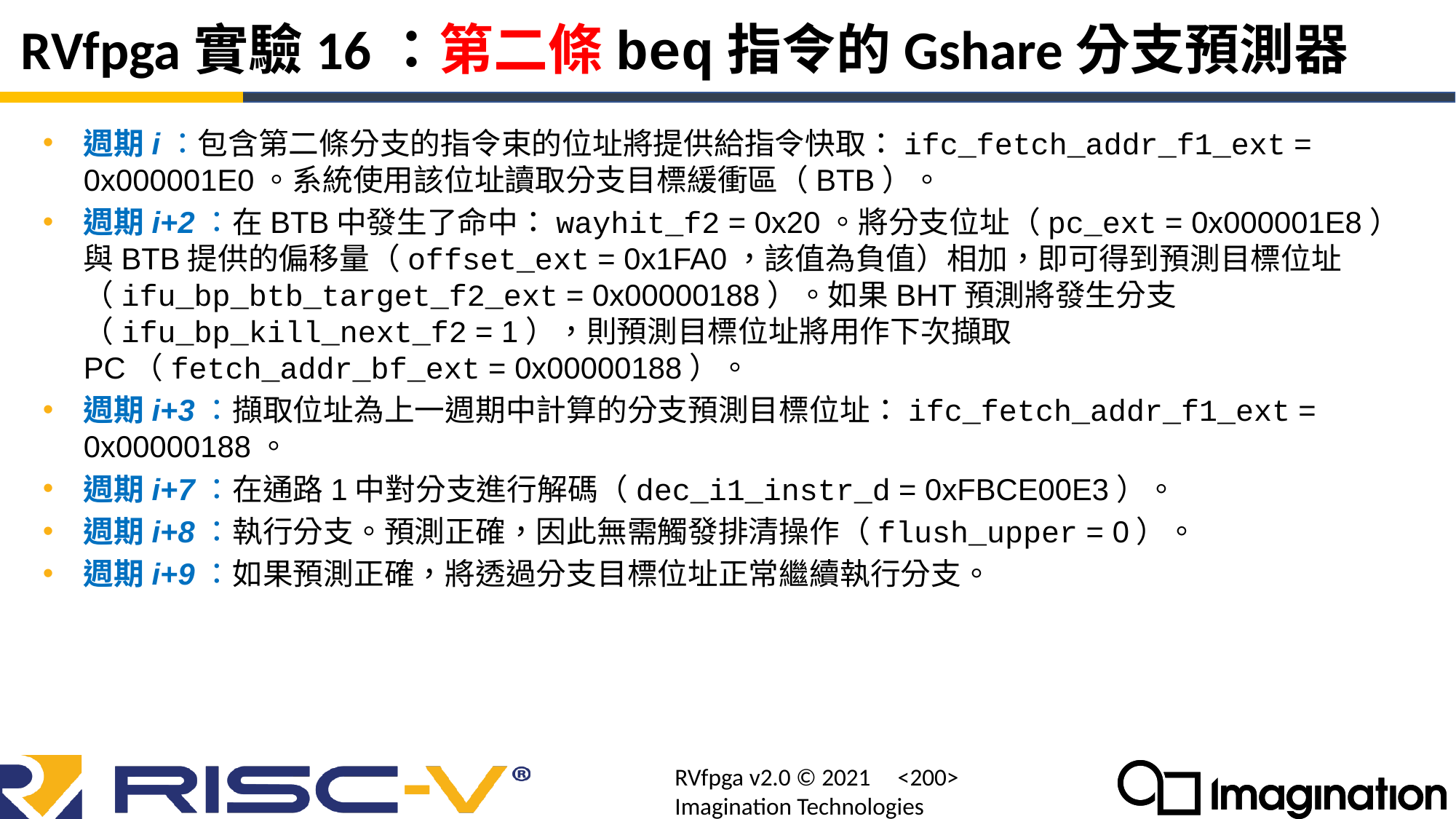

# RVfpga實驗16：第二條beq指令的Gshare分支預測器
週期i：包含第二條分支的指令束的位址將提供給指令快取：ifc_fetch_addr_f1_ext = 0x000001E0。系統使用該位址讀取分支目標緩衝區（BTB）。
週期i+2：在BTB中發生了命中：wayhit_f2 = 0x20。將分支位址（pc_ext = 0x000001E8）與BTB提供的偏移量（offset_ext = 0x1FA0，該值為負值）相加，即可得到預測目標位址（ifu_bp_btb_target_f2_ext = 0x00000188）。如果BHT預測將發生分支（ifu_bp_kill_next_f2 = 1），則預測目標位址將用作下次擷取PC（fetch_addr_bf_ext = 0x00000188）。
週期i+3：擷取位址為上一週期中計算的分支預測目標位址：ifc_fetch_addr_f1_ext = 0x00000188。
週期i+7：在通路1中對分支進行解碼（dec_i1_instr_d = 0xFBCE00E3）。
週期i+8：執行分支。預測正確，因此無需觸發排清操作（flush_upper = 0）。
週期i+9：如果預測正確，將透過分支目標位址正常繼續執行分支。